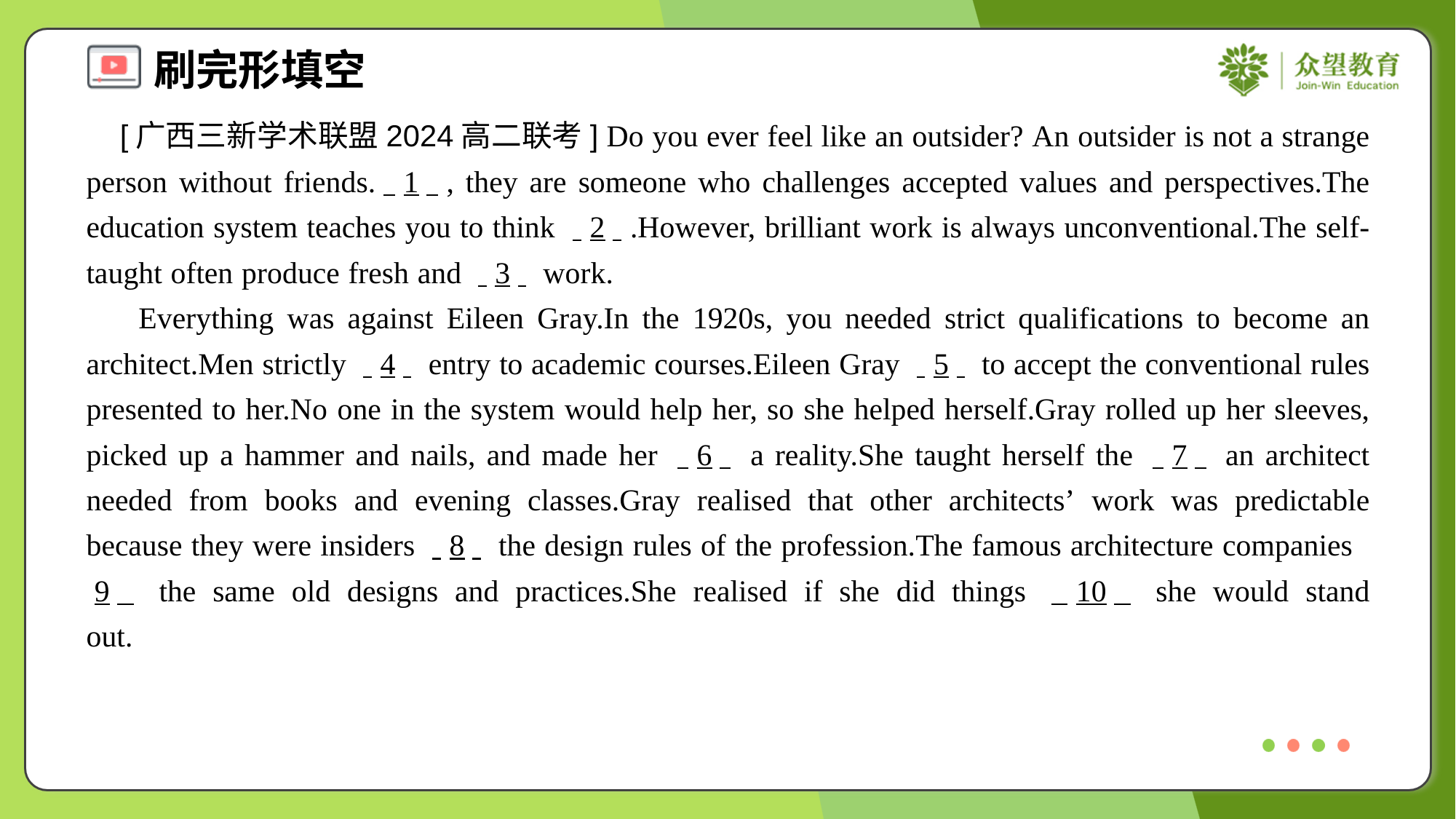

[广西三新学术联盟2024高二联考] Do you ever feel like an outsider? An outsider is not a strange person without friends.. .1. ., they are someone who challenges accepted values and perspectives.The education system teaches you to think . .2. ..However, brilliant work is always unconventional.The self-taught often produce fresh and . .3. . work.
    Everything was against Eileen Gray.In the 1920s, you needed strict qualifications to become an architect.Men strictly . .4. . entry to academic courses.Eileen Gray . .5. . to accept the conventional rules presented to her.No one in the system would help her, so she helped herself.Gray rolled up her sleeves, picked up a hammer and nails, and made her . .6. . a reality.She taught herself the . .7. . an architect needed from books and evening classes.Gray realised that other architects’ work was predictable because they were insiders . .8. . the design rules of the profession.The famous architecture companies . .9. . the same old designs and practices.She realised if she did things . .10. . she would stand out.#2